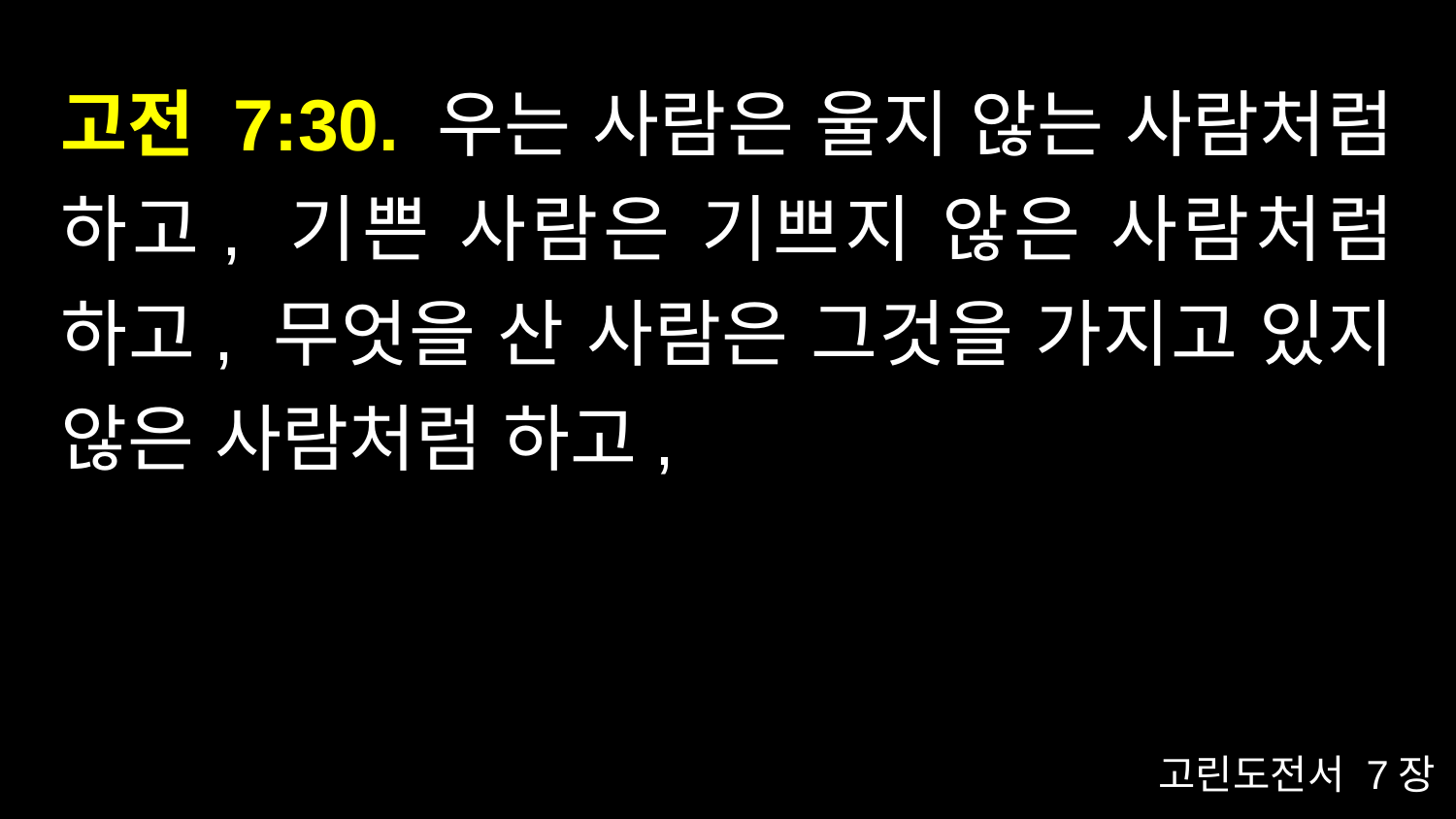

# 고전 7:30. 우는 사람은 울지 않는 사람처럼 하고, 기쁜 사람은 기쁘지 않은 사람처럼 하고, 무엇을 산 사람은 그것을 가지고 있지 않은 사람처럼 하고,
고린도전서 7장